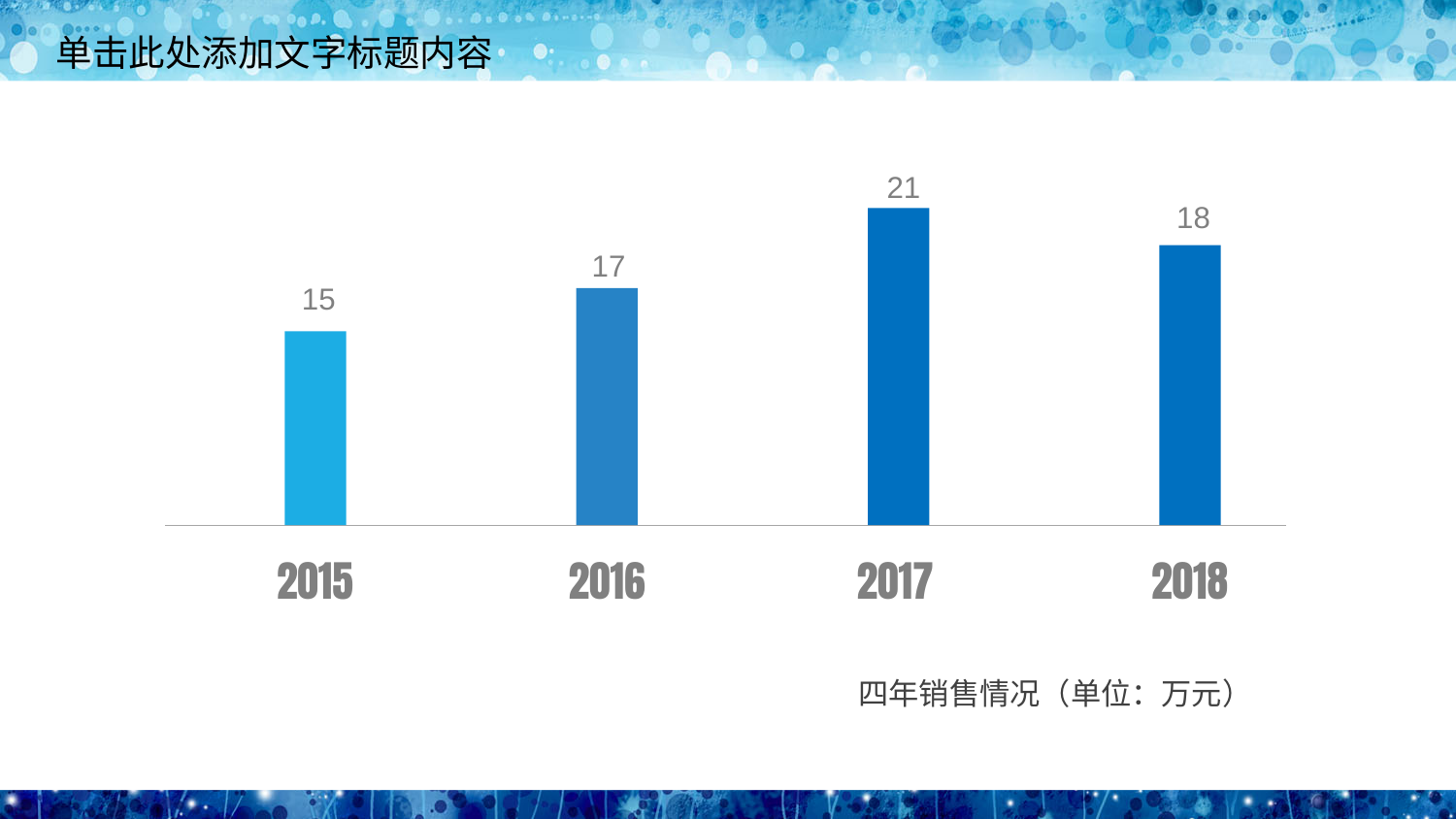

21

18

17

15

2015
2016
2017
2018
四年销售情况（单位：万元）